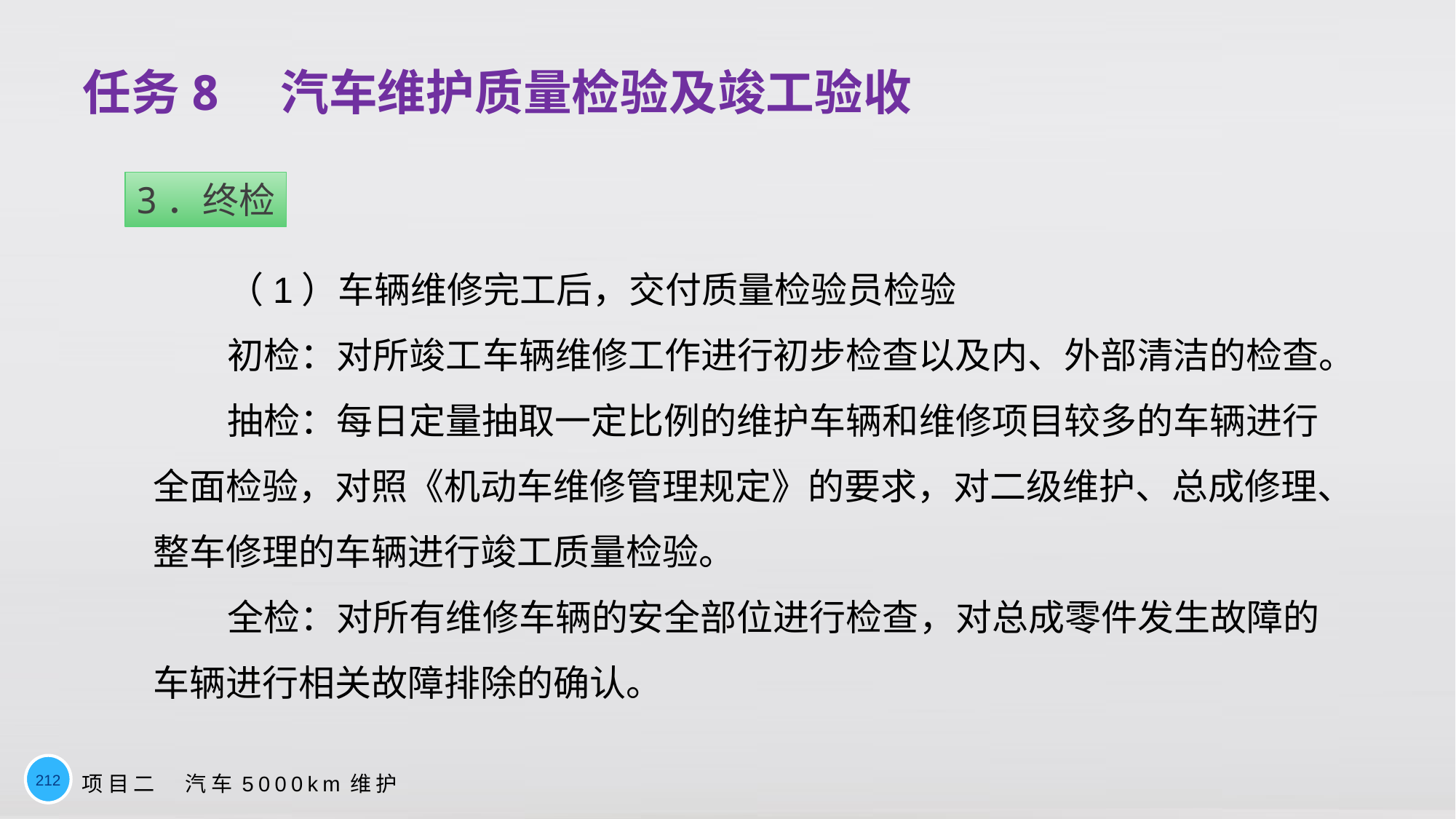

# 任务8　汽车维护质量检验及竣工验收
3．终检
（1）车辆维修完工后，交付质量检验员检验
初检：对所竣工车辆维修工作进行初步检查以及内、外部清洁的检查。
抽检：每日定量抽取一定比例的维护车辆和维修项目较多的车辆进行全面检验，对照《机动车维修管理规定》的要求，对二级维护、总成修理、整车修理的车辆进行竣工质量检验。
全检：对所有维修车辆的安全部位进行检查，对总成零件发生故障的车辆进行相关故障排除的确认。
212